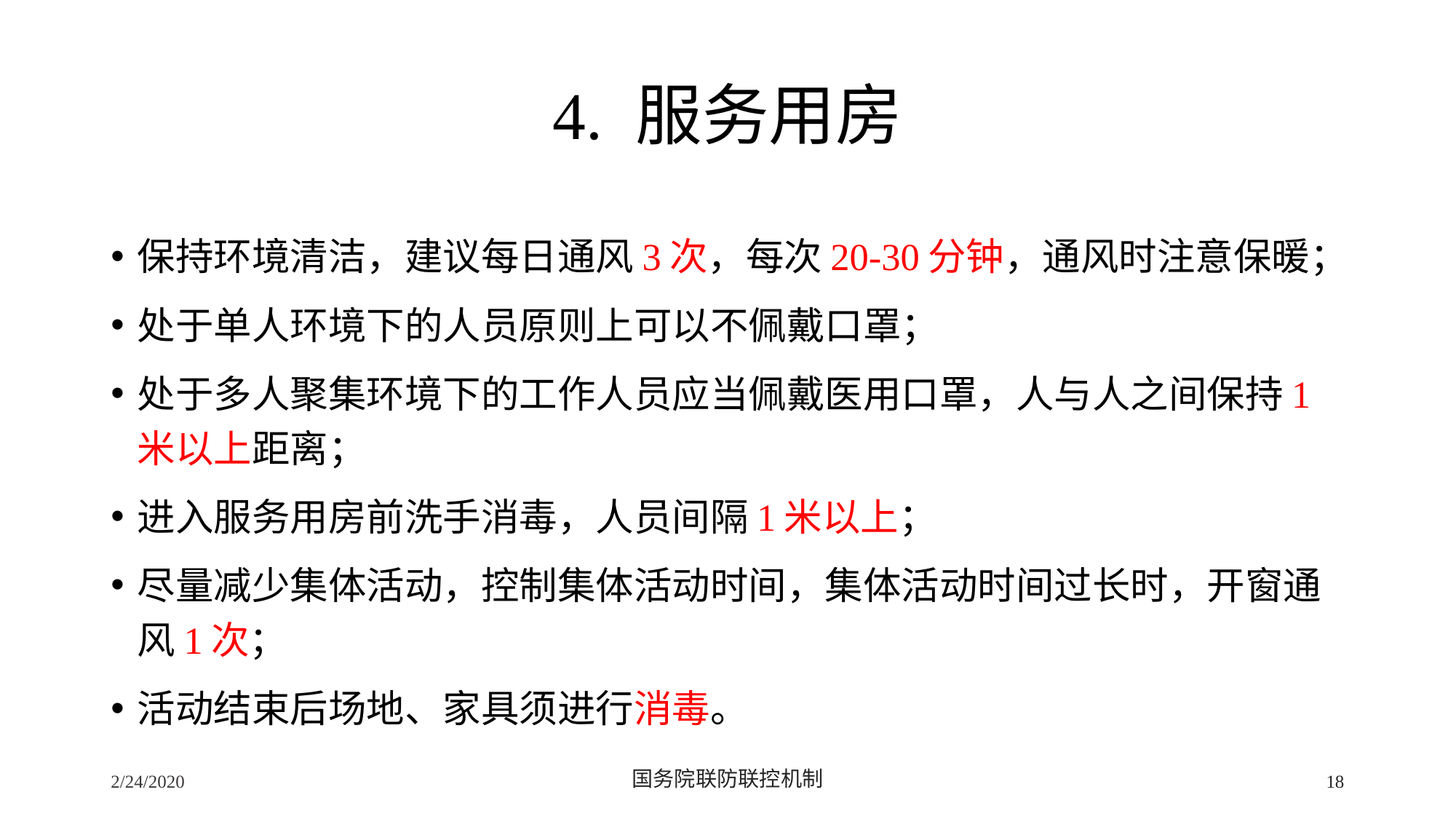

# 4. 服务用房
保持环境清洁，建议每日通风3次，每次20-30分钟，通风时注意保暖；
处于单人环境下的人员原则上可以不佩戴口罩；
处于多人聚集环境下的工作人员应当佩戴医用口罩，人与人之间保持1米以上距离；
进入服务用房前洗手消毒，人员间隔1米以上；
尽量减少集体活动，控制集体活动时间，集体活动时间过长时，开窗通风1次；
活动结束后场地、家具须进行消毒。
2/24/2020
国务院联防联控机制
18